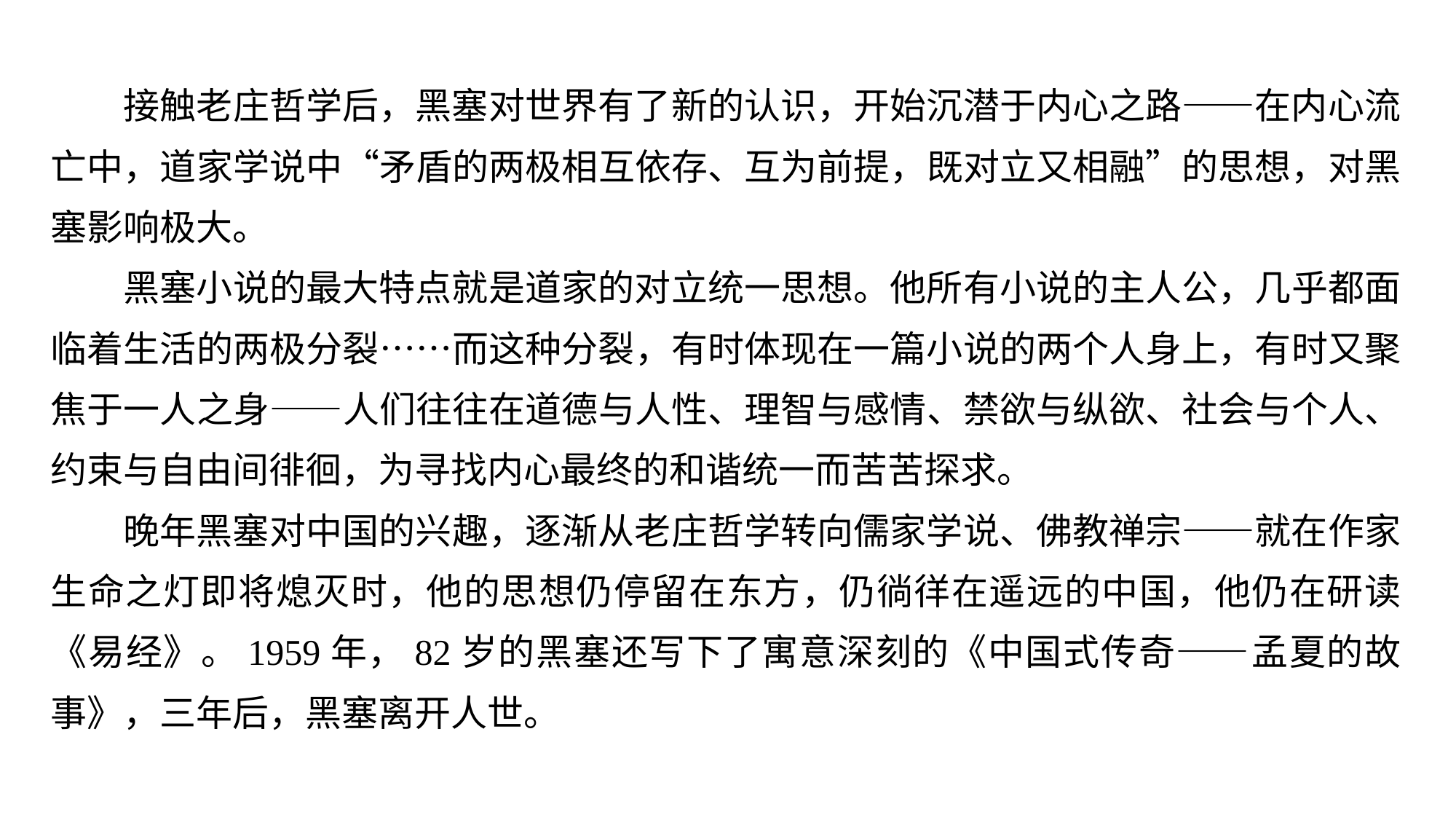

接触老庄哲学后，黑塞对世界有了新的认识，开始沉潜于内心之路——在内心流亡中，道家学说中“矛盾的两极相互依存、互为前提，既对立又相融”的思想，对黑塞影响极大。
黑塞小说的最大特点就是道家的对立统一思想。他所有小说的主人公，几乎都面临着生活的两极分裂……而这种分裂，有时体现在一篇小说的两个人身上，有时又聚焦于一人之身——人们往往在道德与人性、理智与感情、禁欲与纵欲、社会与个人、约束与自由间徘徊，为寻找内心最终的和谐统一而苦苦探求。
晚年黑塞对中国的兴趣，逐渐从老庄哲学转向儒家学说、佛教禅宗——就在作家生命之灯即将熄灭时，他的思想仍停留在东方，仍徜徉在遥远的中国，他仍在研读《易经》。1959年，82岁的黑塞还写下了寓意深刻的《中国式传奇——孟夏的故事》，三年后，黑塞离开人世。